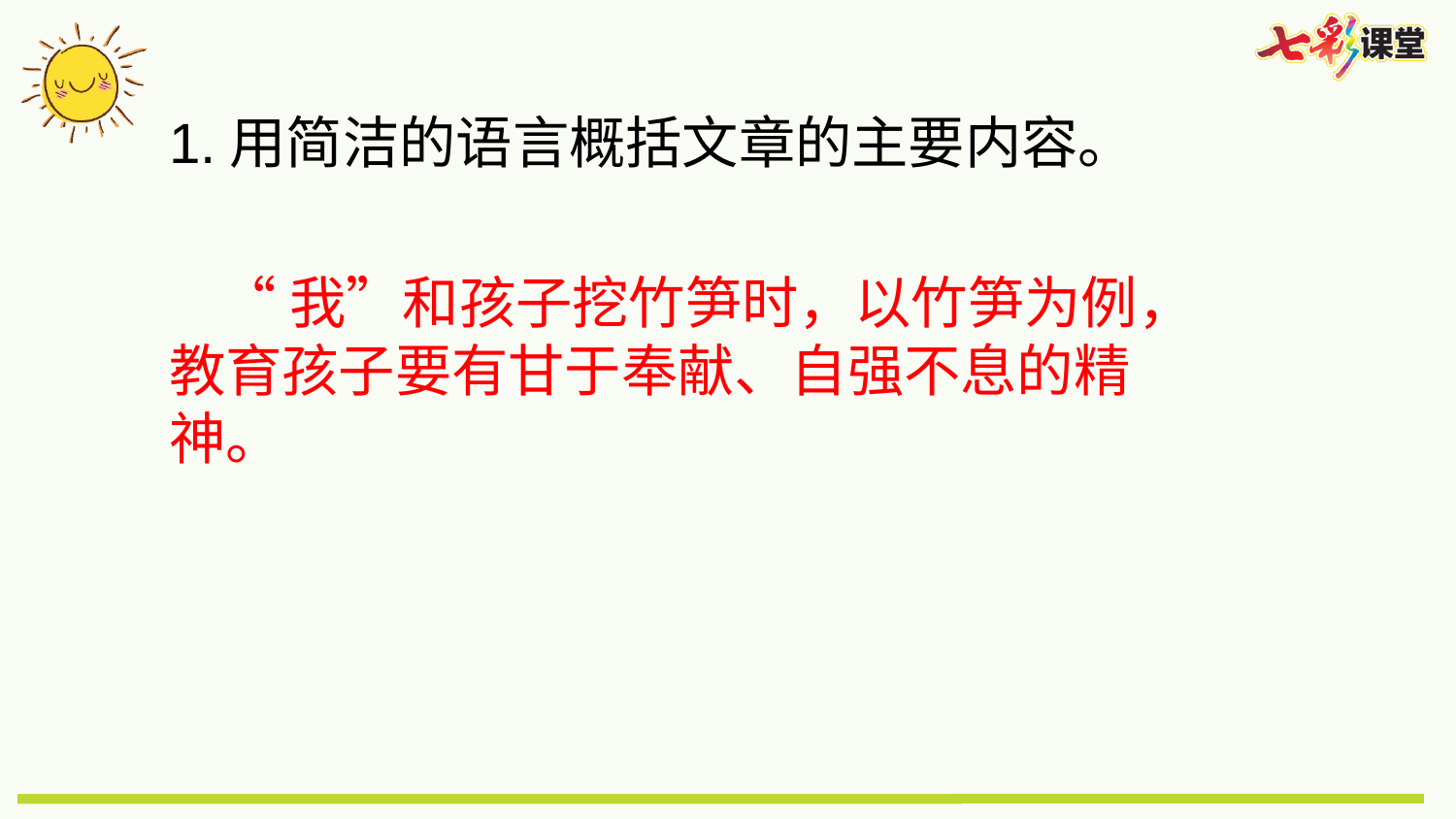

1.用简洁的语言概括文章的主要内容。
    “我”和孩子挖竹笋时，以竹笋为例，教育孩子要有甘于奉献、自强不息的精神。